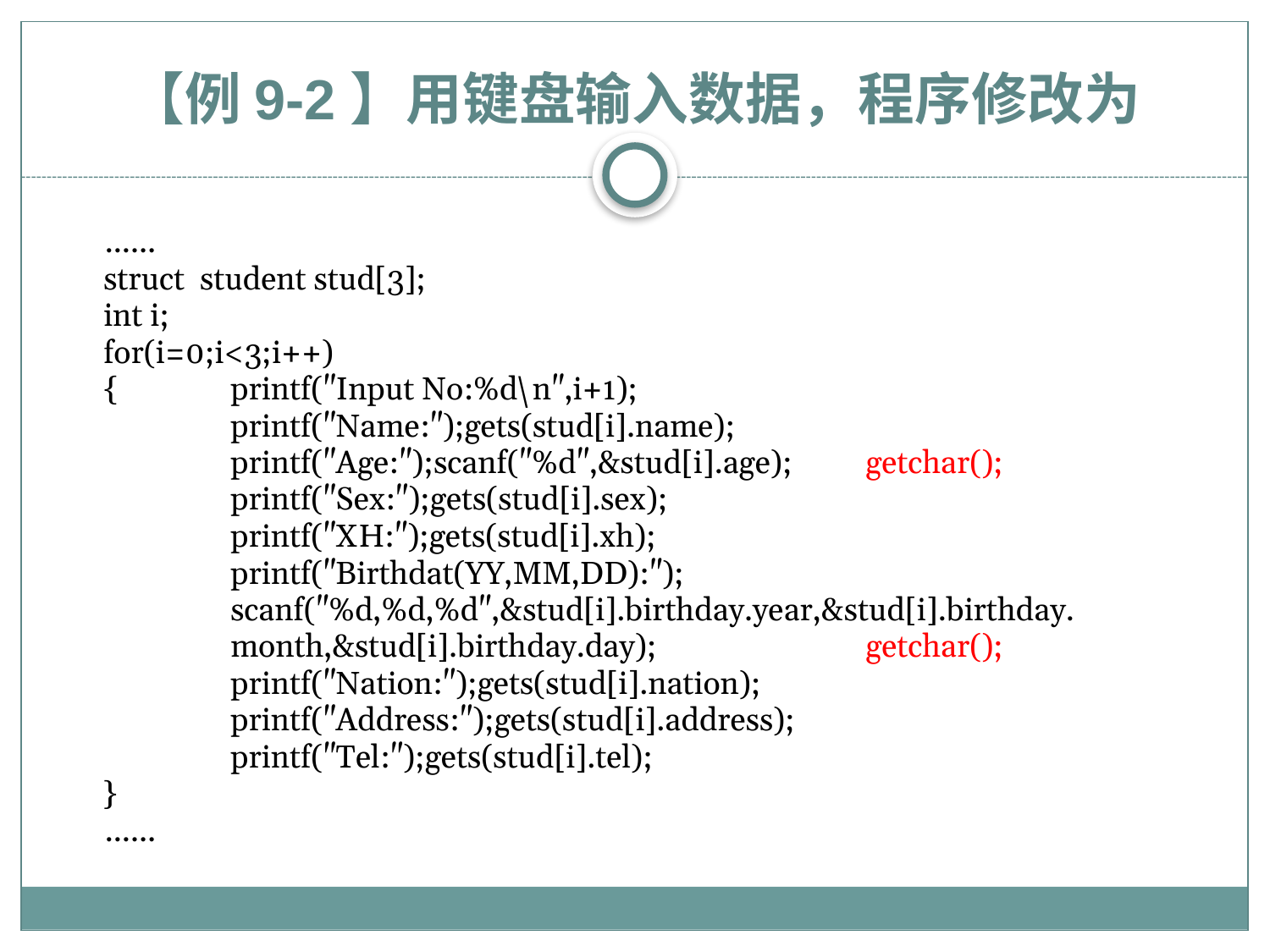

# 【例9-2】用键盘输入数据，程序修改为
	……
	struct  student stud[3];
	int i;
	for(i=0;i<3;i++)
	{	printf("Input No:%d\n",i+1);
		printf("Name:");gets(stud[i].name);
		printf("Age:");scanf("%d",&stud[i].age);	getchar();
		printf("Sex:");gets(stud[i].sex);
		printf("XH:");gets(stud[i].xh);
		printf("Birthdat(YY,MM,DD):");
		scanf("%d,%d,%d",&stud[i].birthday.year,&stud[i].birthday.
		month,&stud[i].birthday.day);		getchar();
		printf("Nation:");gets(stud[i].nation);
		printf("Address:");gets(stud[i].address);
		printf("Tel:");gets(stud[i].tel);
	}
	……